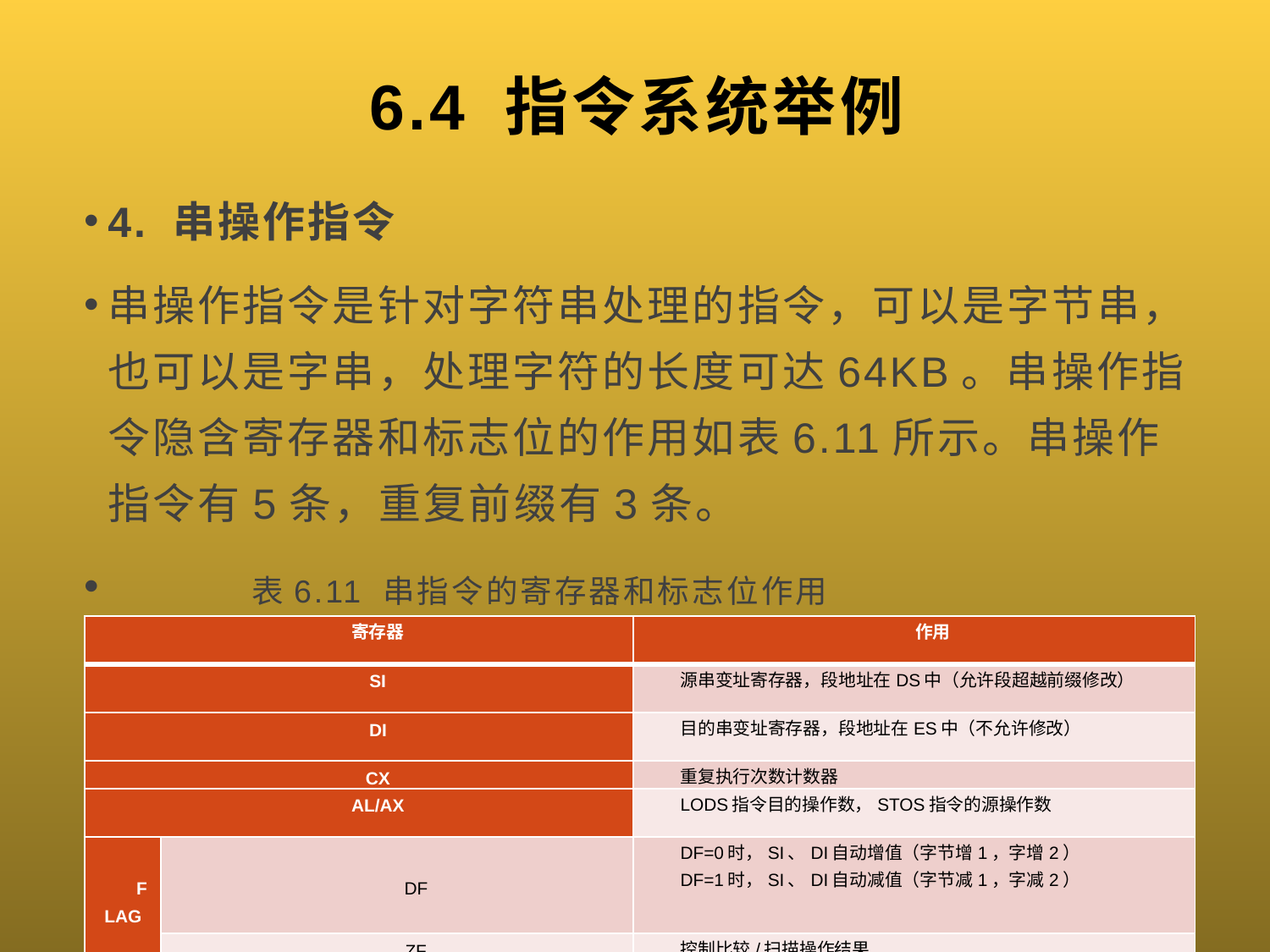

# 6.4 指令系统举例
4. 串操作指令
串操作指令是针对字符串处理的指令，可以是字节串，也可以是字串，处理字符的长度可达64KB。串操作指令隐含寄存器和标志位的作用如表6.11所示。串操作指令有5条，重复前缀有3条。
           表6.11 串指令的寄存器和标志位作用

| 寄存器 |  | 作用 |
| --- | --- | --- |
| SI |  | 源串变址寄存器，段地址在DS中（允许段超越前缀修改） |
| DI |  | 目的串变址寄存器，段地址在ES中（不允许修改） |
| CX |  | 重复执行次数计数器 |
| AL/AX |  | LODS指令目的操作数，STOS指令的源操作数 |
| FLAG | DF | DF=0时，SI、DI自动增值（字节增1，字增2） DF=1时，SI、DI自动减值（字节减1，字减2） |
|  | ZF | 控制比较/扫描操作结果 |